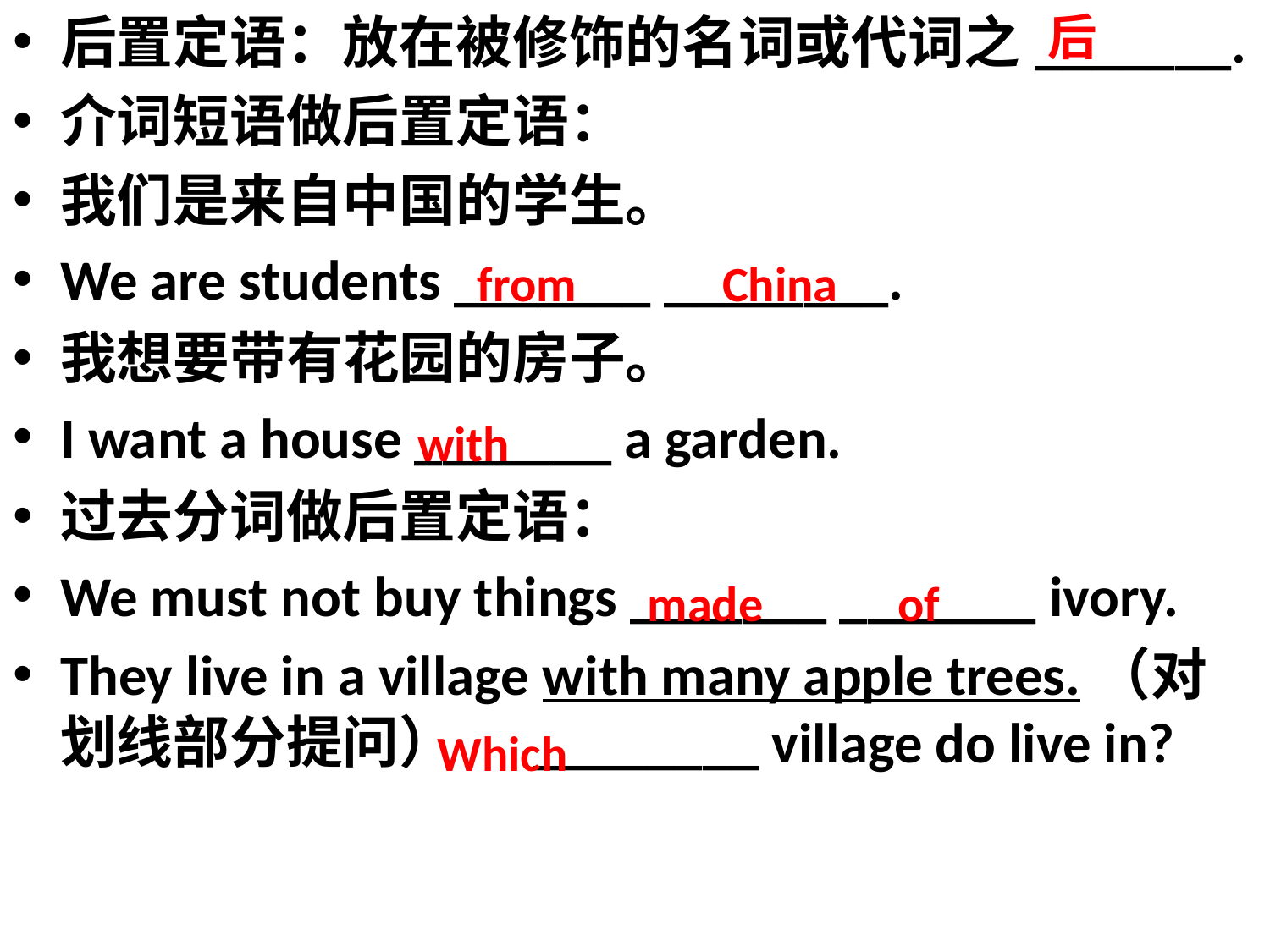

后置定语：放在被修饰的名词或代词之_______.
介词短语做后置定语：
我们是来自中国的学生。
We are students _______ ________.
我想要带有花园的房子。
I want a house _______ a garden.
过去分词做后置定语：
We must not buy things _______ _______ ivory.
They live in a village with many apple trees.（对划线部分提问）     ________ village do live in?

后
#
from             China
with
made            of
Which